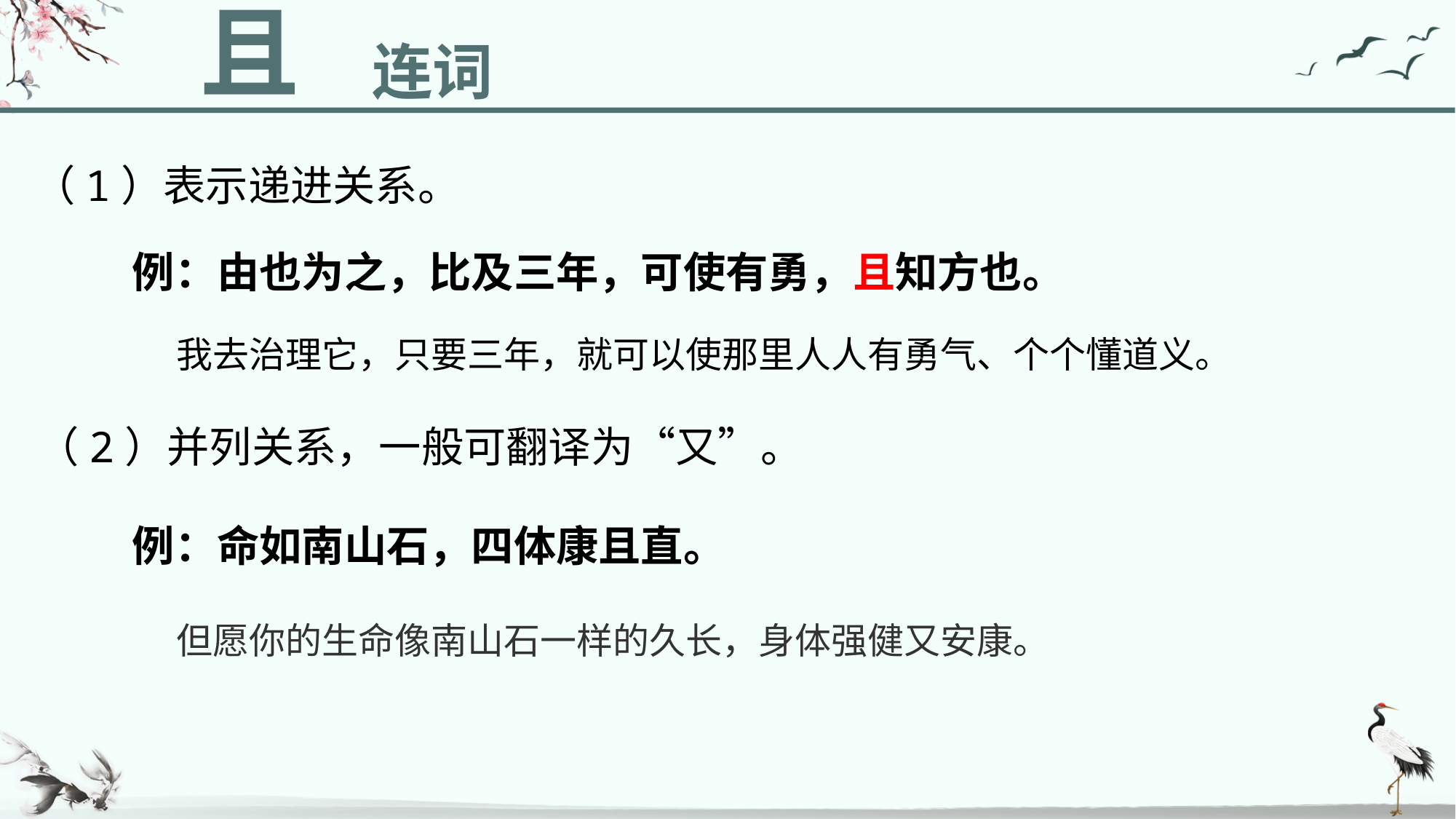

且

连词
（1）表示递进关系。
例：由也为之，比及三年，可使有勇，且知方也。
我去治理它，只要三年，就可以使那里人人有勇气、个个懂道义。
（2）并列关系，一般可翻译为“又”。
例：命如南山石，四体康且直。
但愿你的生命像南山石一样的久长，身体强健又安康。